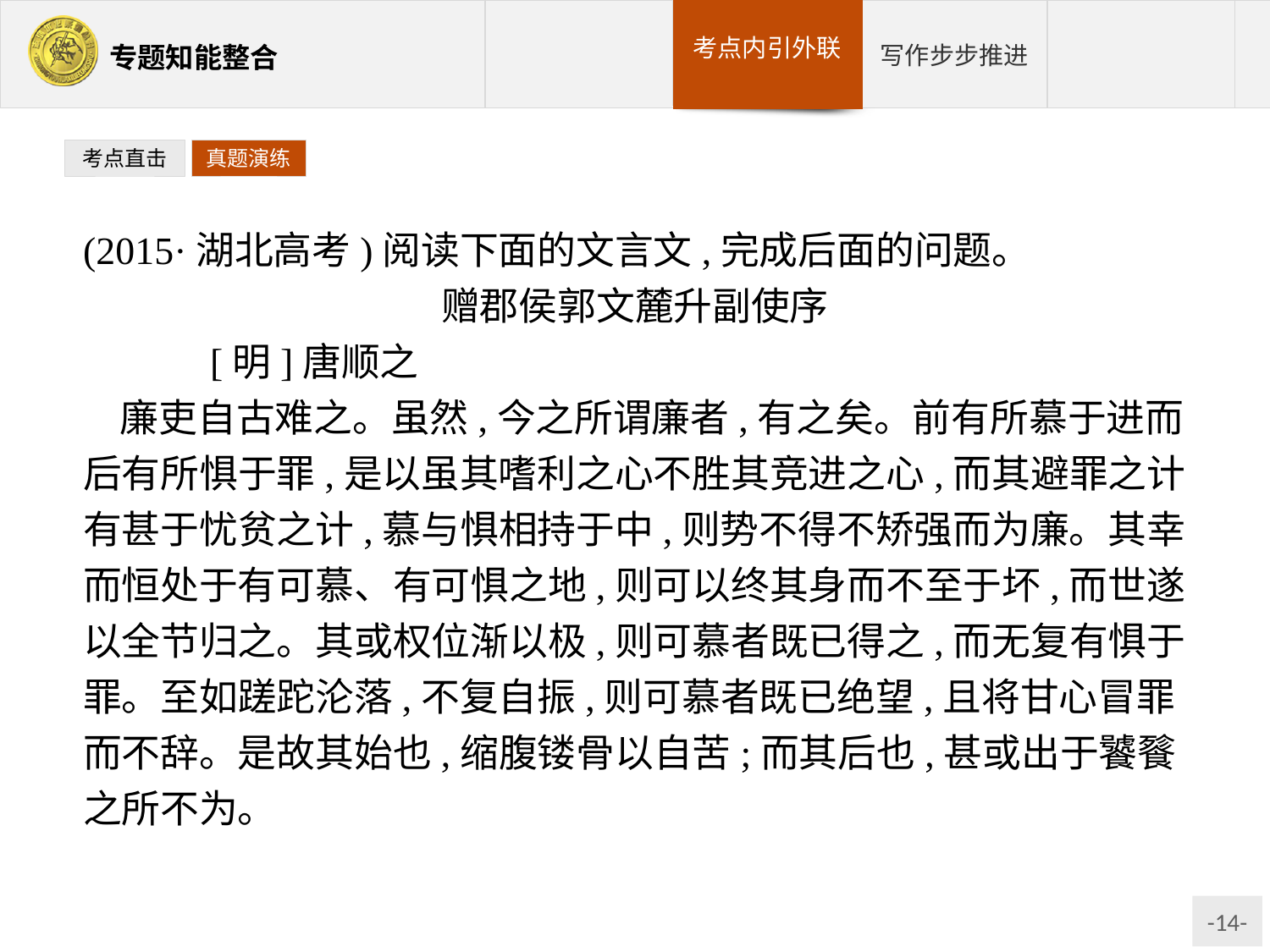

考点直击
真题演练
(2015·湖北高考)阅读下面的文言文,完成后面的问题。
赠郡侯郭文麓升副使序
	[明]唐顺之
廉吏自古难之。虽然,今之所谓廉者,有之矣。前有所慕于进而后有所惧于罪,是以虽其嗜利之心不胜其竞进之心,而其避罪之计有甚于忧贫之计,慕与惧相持于中,则势不得不矫强而为廉。其幸而恒处于有可慕、有可惧之地,则可以终其身而不至于坏,而世遂以全节归之。其或权位渐以极,则可慕者既已得之,而无复有惧于罪。至如蹉跎沦落,不复自振,则可慕者既已绝望,且将甘心冒罪而不辞。是故其始也,缩腹镂骨以自苦;而其后也,甚或出于饕餮之所不为。